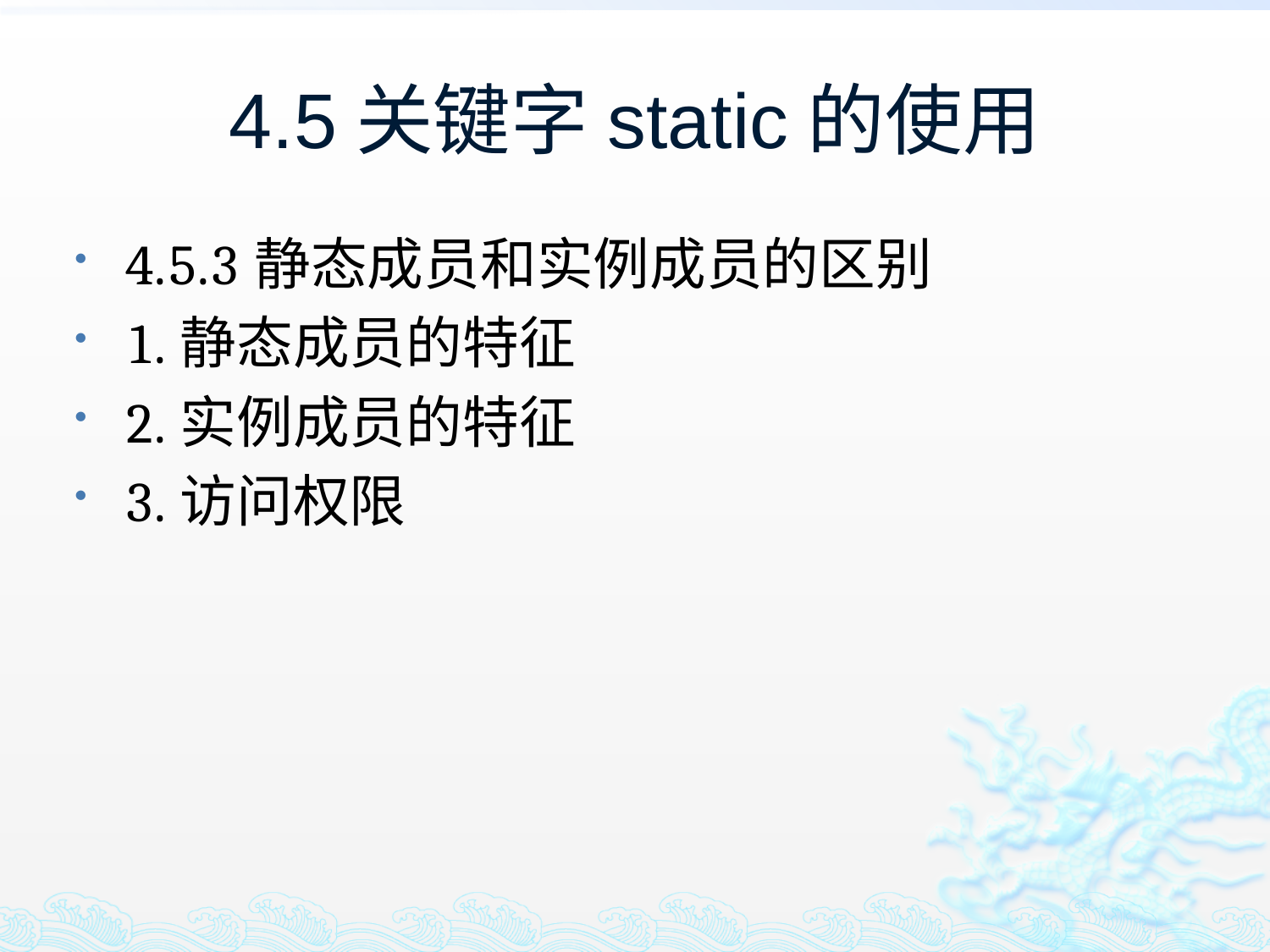

# 4.5关键字static的使用
4.5.3静态成员和实例成员的区别
1.静态成员的特征
2.实例成员的特征
3.访问权限